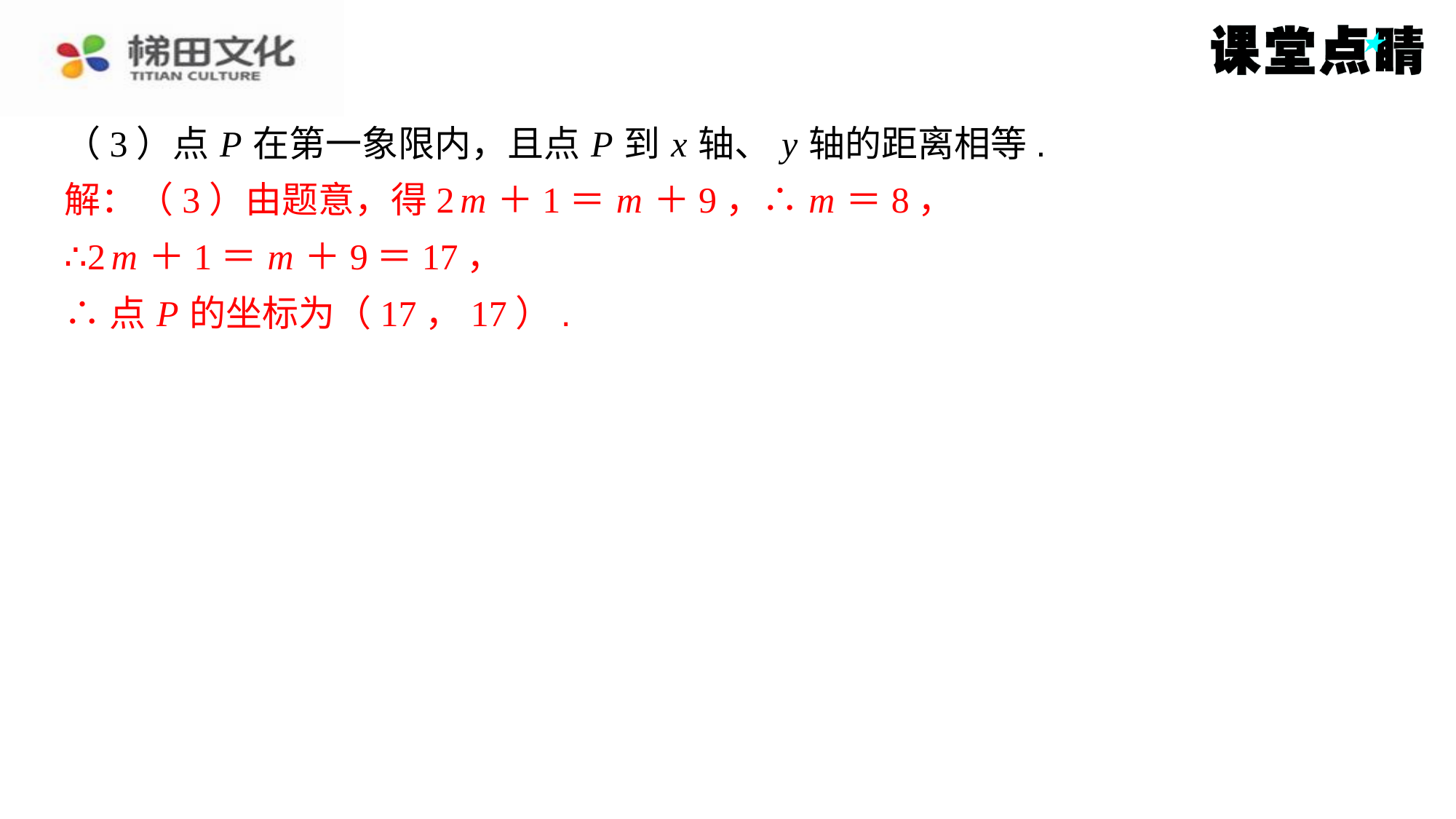

（3）点 P 在第一象限内，且点 P 到 x 轴、 y 轴的距离相等.
解：（3）由题意，得2 m ＋1＝ m ＋9，∴ m ＝8，
∴2 m ＋1＝ m ＋9＝17，
∴点 P 的坐标为（17，17）.
解：（3）由题意，得2 m ＋1＝ m ＋9，∴ m ＝8，
∴2 m ＋1＝ m ＋9＝17，
∴点 P 的坐标为（17，17）.